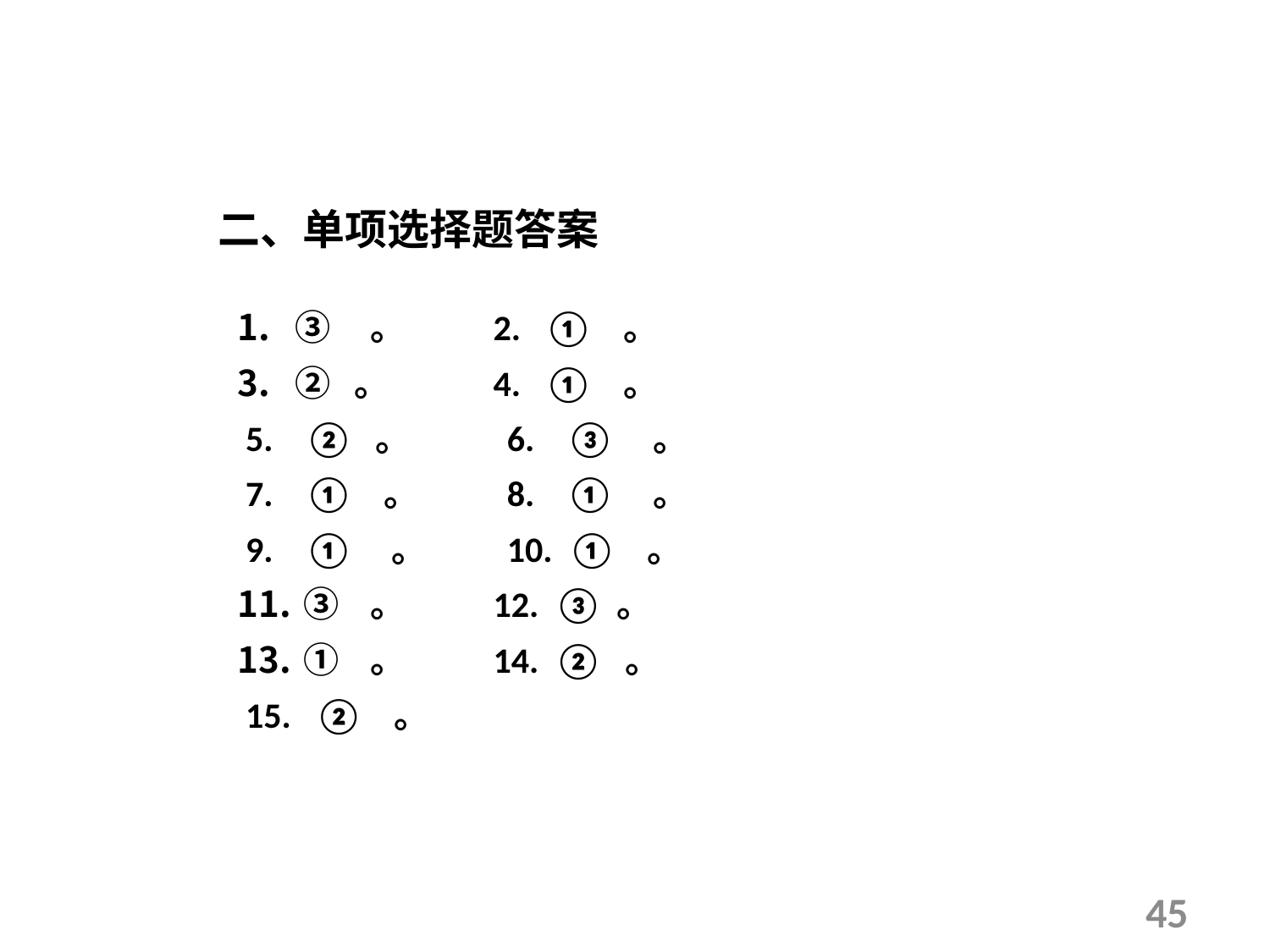

二、单项选择题答案
③    。          2.   ①   。
②  。            4.   ①   。
 5.    ②  。           6.    ③    。
 7.    ①   。          8.    ①    。
 9.    ①    。         10.  ①   。
 ③   。          12.  ③ 。
 ①   。          14.  ②  。
 15.   ②   。
45